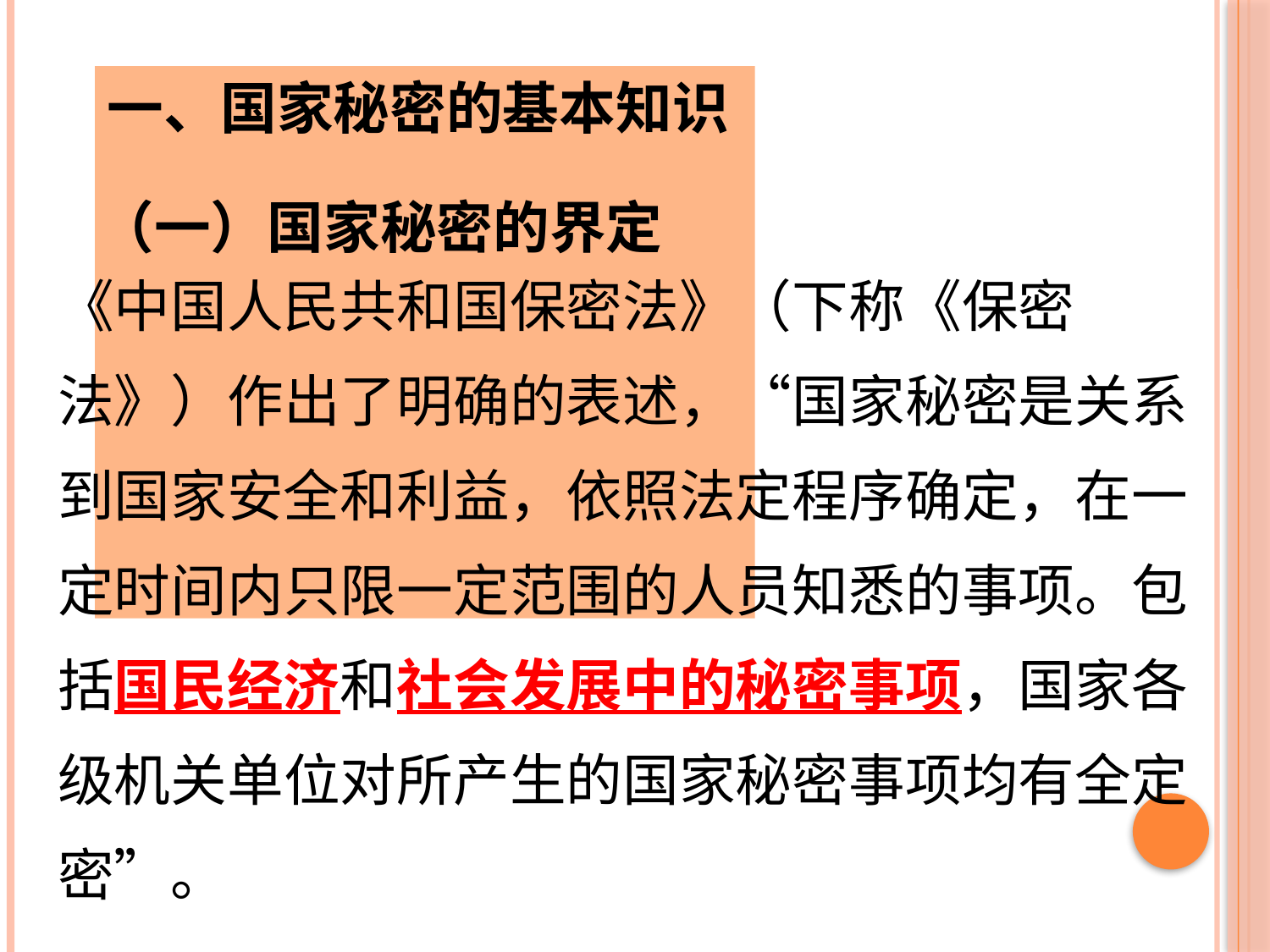

一、国家秘密的基本知识
（一）国家秘密的界定
《中国人民共和国保密法》（下称《保密法》）作出了明确的表述，“国家秘密是关系到国家安全和利益，依照法定程序确定，在一定时间内只限一定范围的人员知悉的事项。包括国民经济和社会发展中的秘密事项，国家各级机关单位对所产生的国家秘密事项均有全定密”。